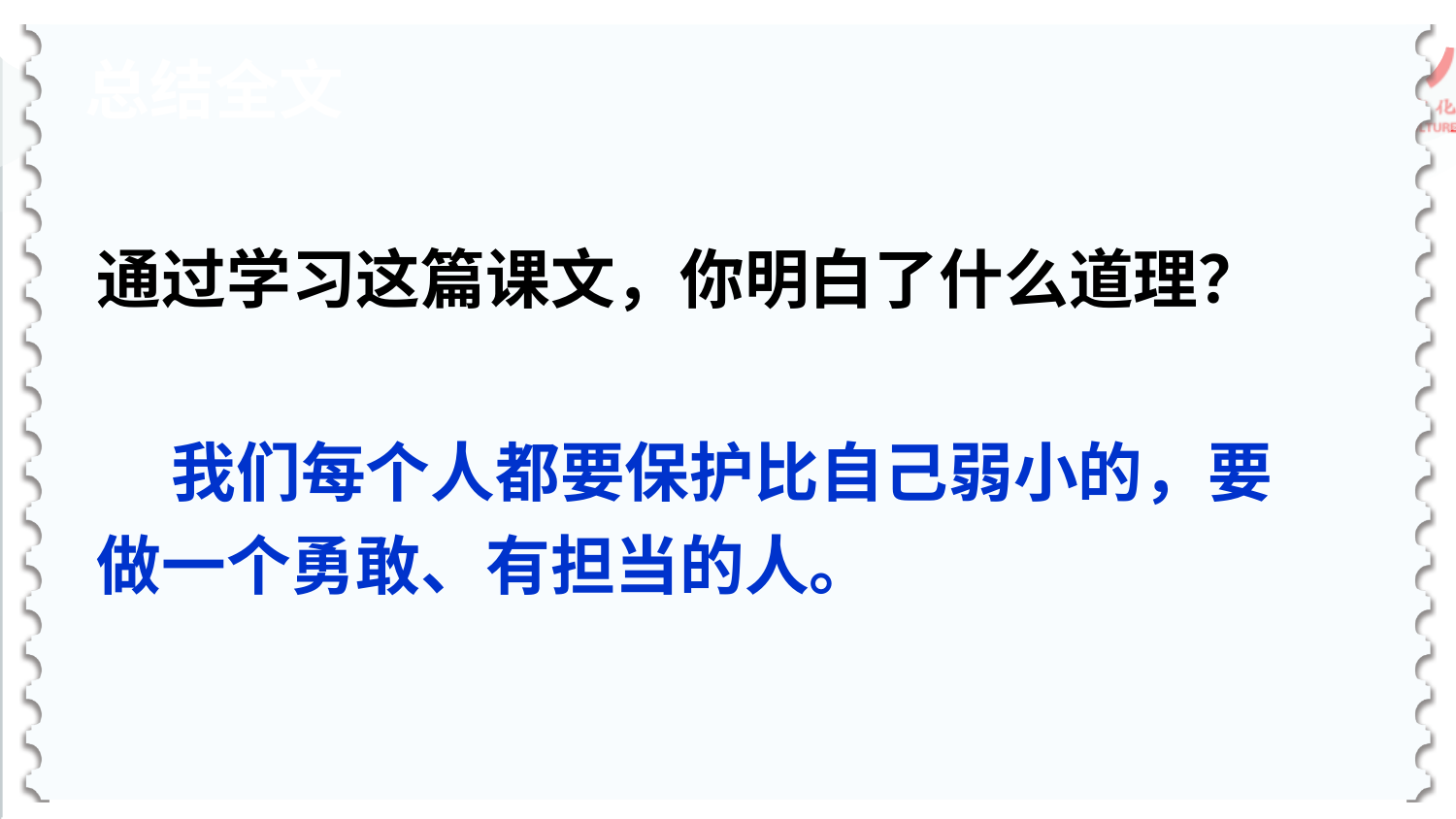

总结全文
通过学习这篇课文，你明白了什么道理？
    我们每个人都要保护比自己弱小的，要做一个勇敢、有担当的人。